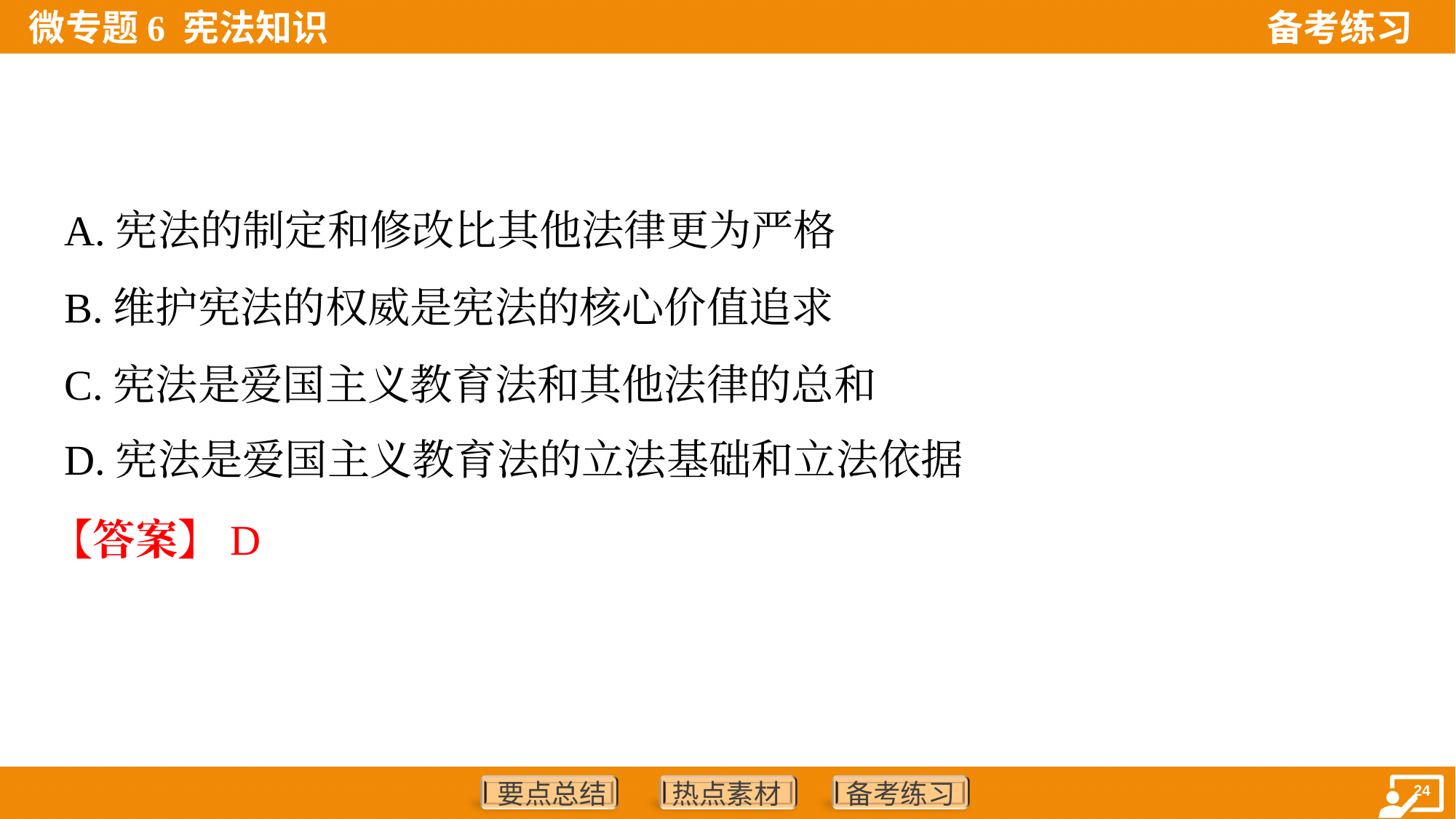

A.宪法的制定和修改比其他法律更为严格
B.维护宪法的权威是宪法的核心价值追求
C.宪法是爱国主义教育法和其他法律的总和
D.宪法是爱国主义教育法的立法基础和立法依据
【答案】D